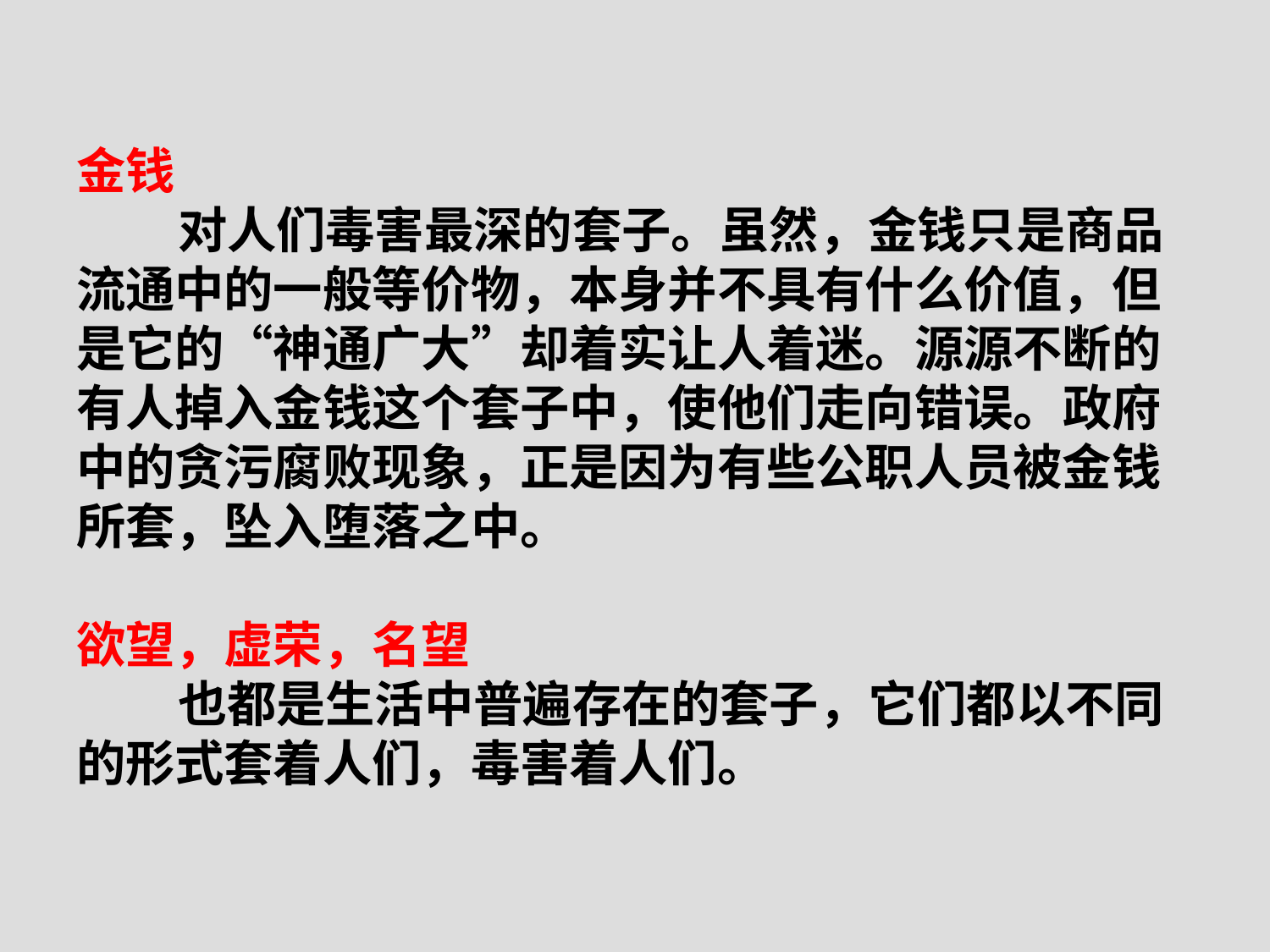

金钱
        对人们毒害最深的套子。虽然，金钱只是商品流通中的一般等价物，本身并不具有什么价值，但是它的“神通广大”却着实让人着迷。源源不断的有人掉入金钱这个套子中，使他们走向错误。政府中的贪污腐败现象，正是因为有些公职人员被金钱所套，坠入堕落之中。

欲望，虚荣，名望
        也都是生活中普遍存在的套子，它们都以不同的形式套着人们，毒害着人们。